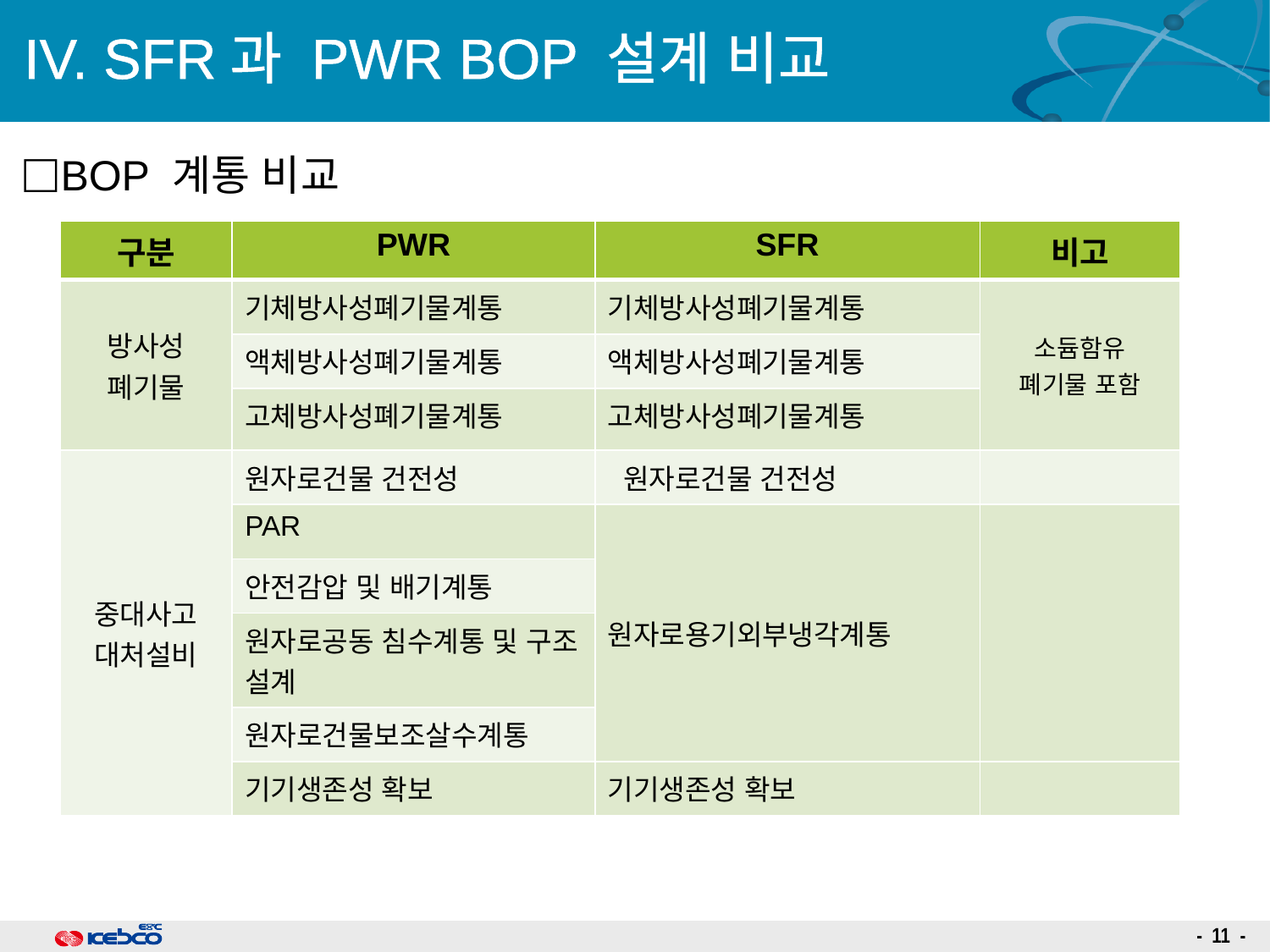

# IV. SFR과 PWR BOP 설계 비교
BOP 계통 비교

| 구분 | PWR | SFR | 비고 |
| --- | --- | --- | --- |
| 방사성 폐기물 | 기체방사성폐기물계통 | 기체방사성폐기물계통 | 소듐함유 폐기물 포함 |
|  | 액체방사성폐기물계통 | 액체방사성폐기물계통 |  |
|  | 고체방사성폐기물계통 | 고체방사성폐기물계통 |  |
| 중대사고 대처설비 | 원자로건물 건전성 | 원자로건물 건전성 |  |
|  | PAR | 원자로용기외부냉각계통 |  |
|  | 안전감압 및 배기계통 |  |  |
|  | 원자로공동 침수계통 및 구조 설계 |  |  |
|  | 원자로건물보조살수계통 |  |  |
|  | 기기생존성 확보 | 기기생존성 확보 |  |